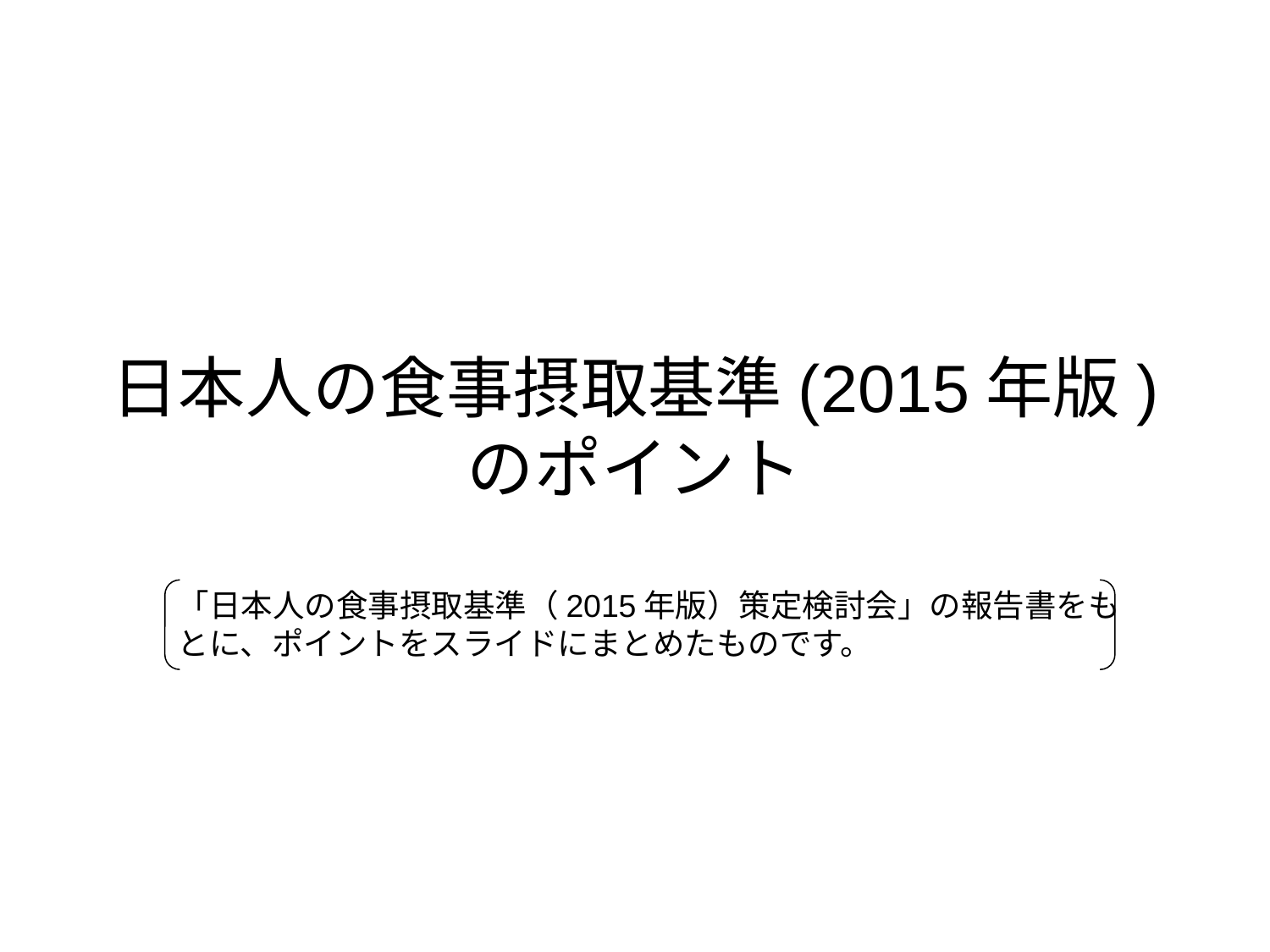

# 日本人の食事摂取基準(2015年版) のポイント
「日本人の食事摂取基準（2015年版）策定検討会」の報告書をもとに、ポイントをスライドにまとめたものです。